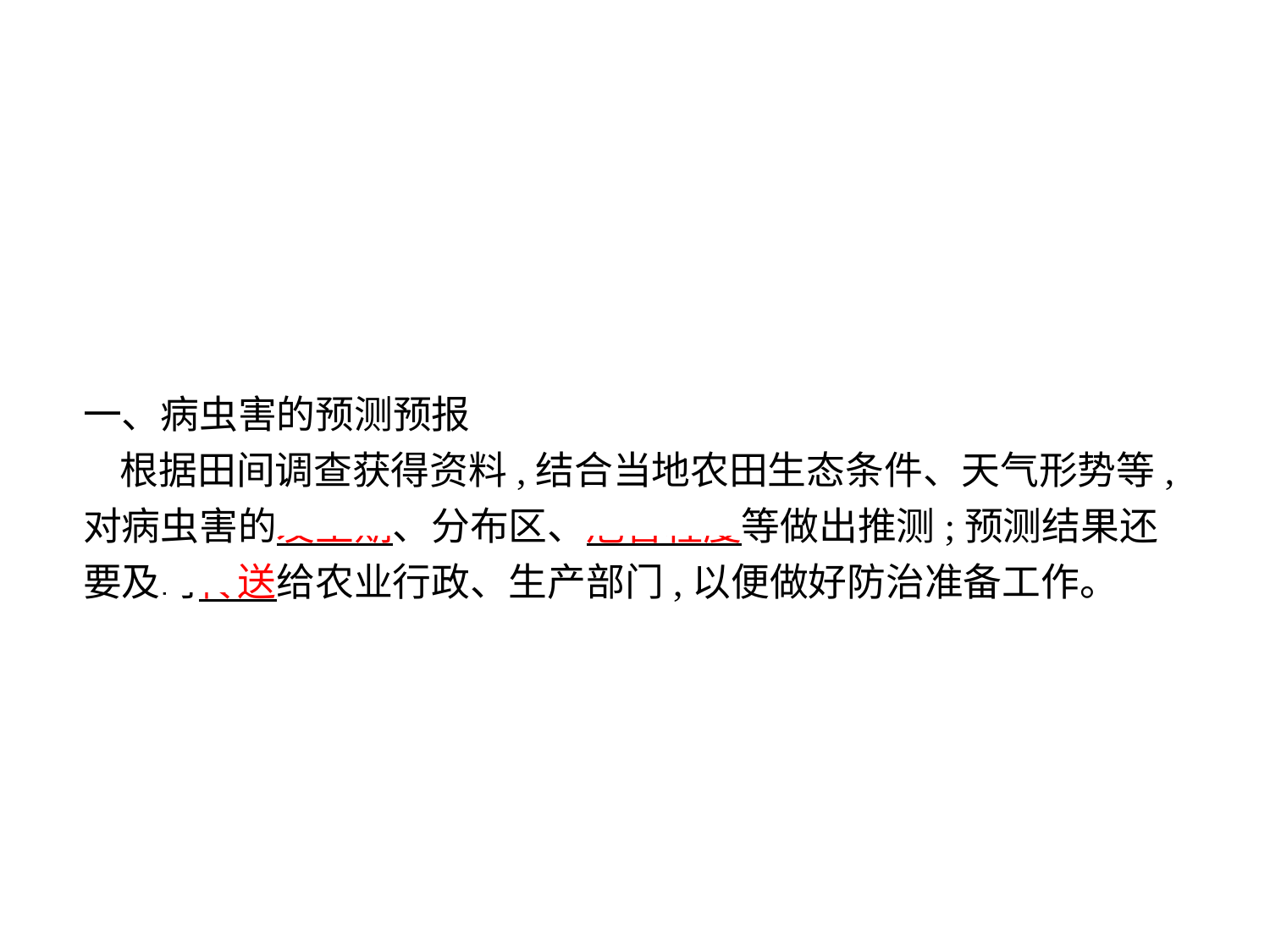

一、病虫害的预测预报
根据田间调查获得资料,结合当地农田生态条件、天气形势等,对病虫害的发生期、分布区、危害程度等做出推测;预测结果还要及时传送给农业行政、生产部门,以便做好防治准备工作。